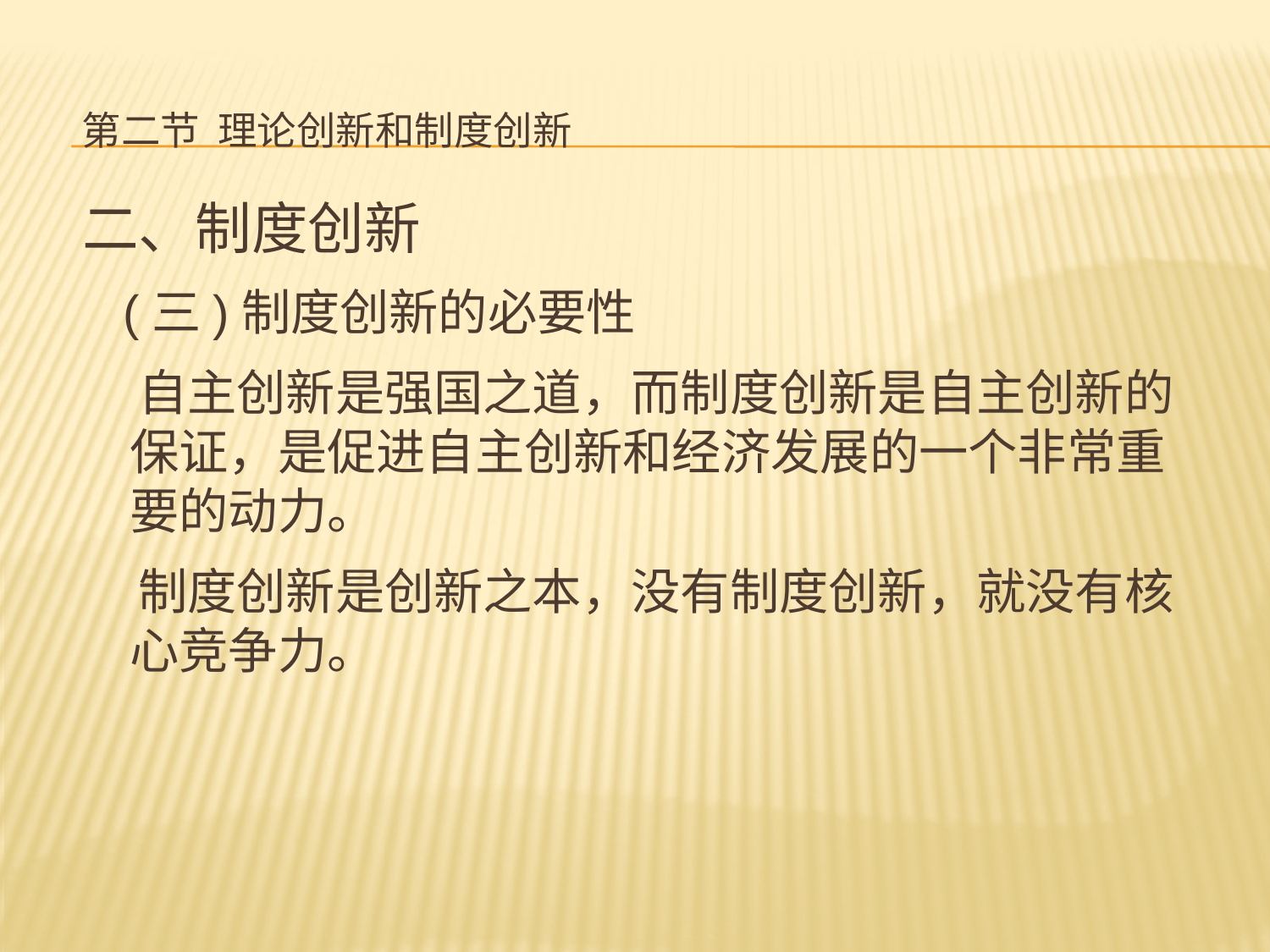

# 第二节  理论创新和制度创新
二、制度创新
   (三)制度创新的必要性
    自主创新是强国之道，而制度创新是自主创新的保证，是促进自主创新和经济发展的一个非常重要的动力。
    制度创新是创新之本，没有制度创新，就没有核心竞争力。